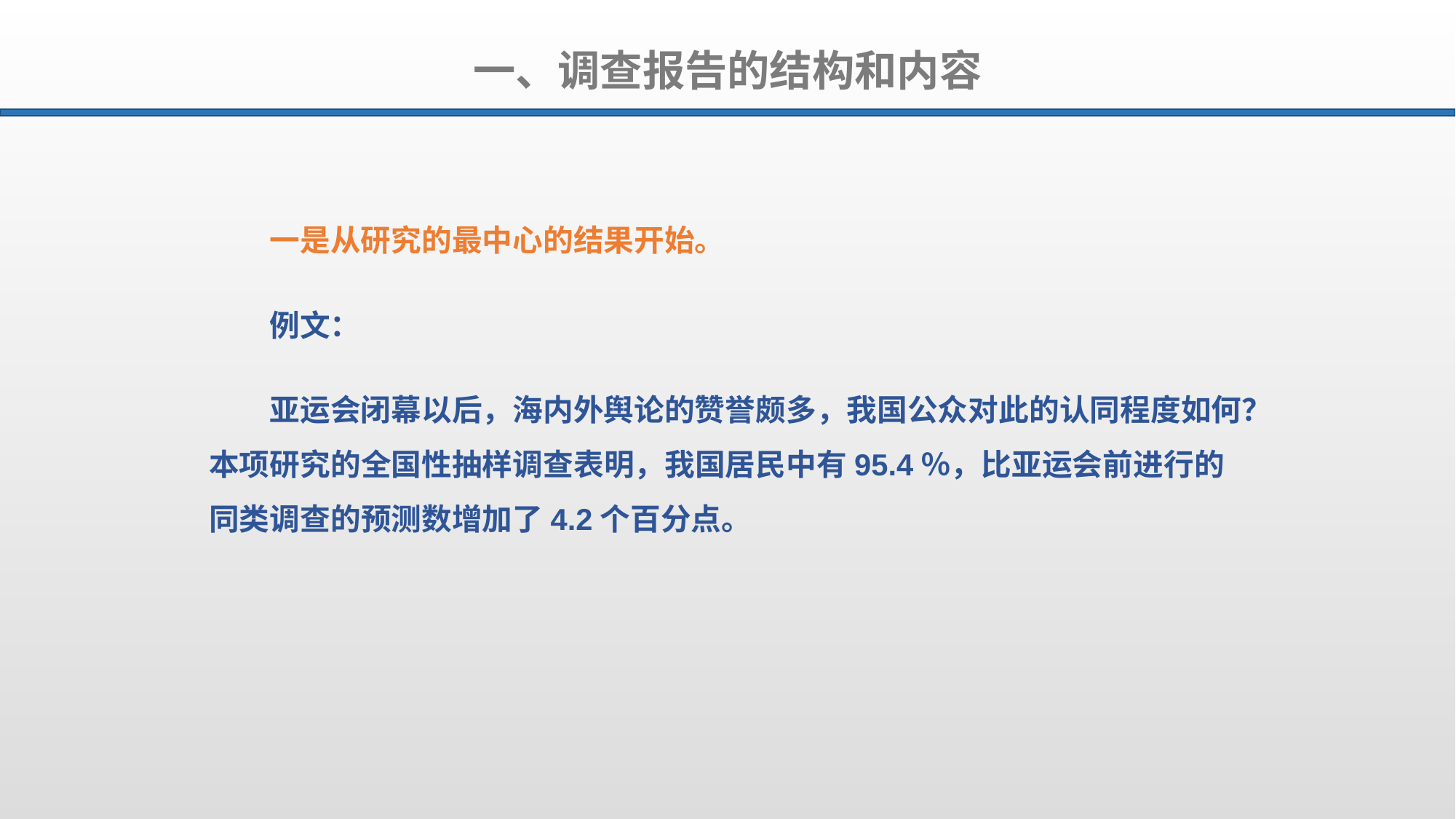

一、调查报告的结构和内容

一是从研究的最中心的结果开始。
例文：
亚运会闭幕以后，海内外舆论的赞誉颇多，我国公众对此的认同程度如何？本项研究的全国性抽样调查表明，我国居民中有95.4％，比亚运会前进行的同类调查的预测数增加了4.2个百分点。